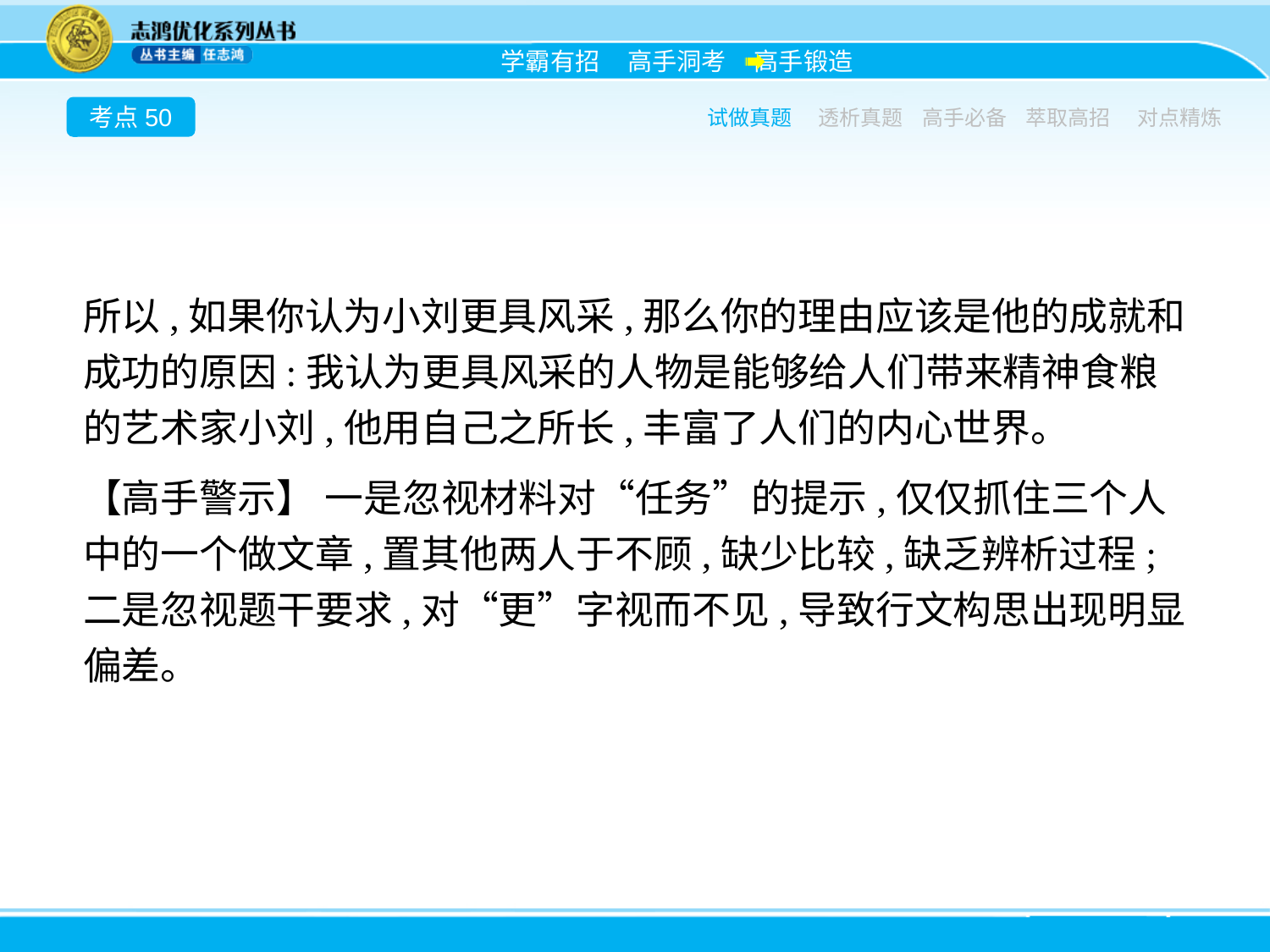

考点50
试做真题
透析真题
高手必备
萃取高招
对点精炼
所以,如果你认为小刘更具风采,那么你的理由应该是他的成就和成功的原因:我认为更具风采的人物是能够给人们带来精神食粮的艺术家小刘,他用自己之所长,丰富了人们的内心世界。
【高手警示】 一是忽视材料对“任务”的提示,仅仅抓住三个人中的一个做文章,置其他两人于不顾,缺少比较,缺乏辨析过程;二是忽视题干要求,对“更”字视而不见,导致行文构思出现明显偏差。